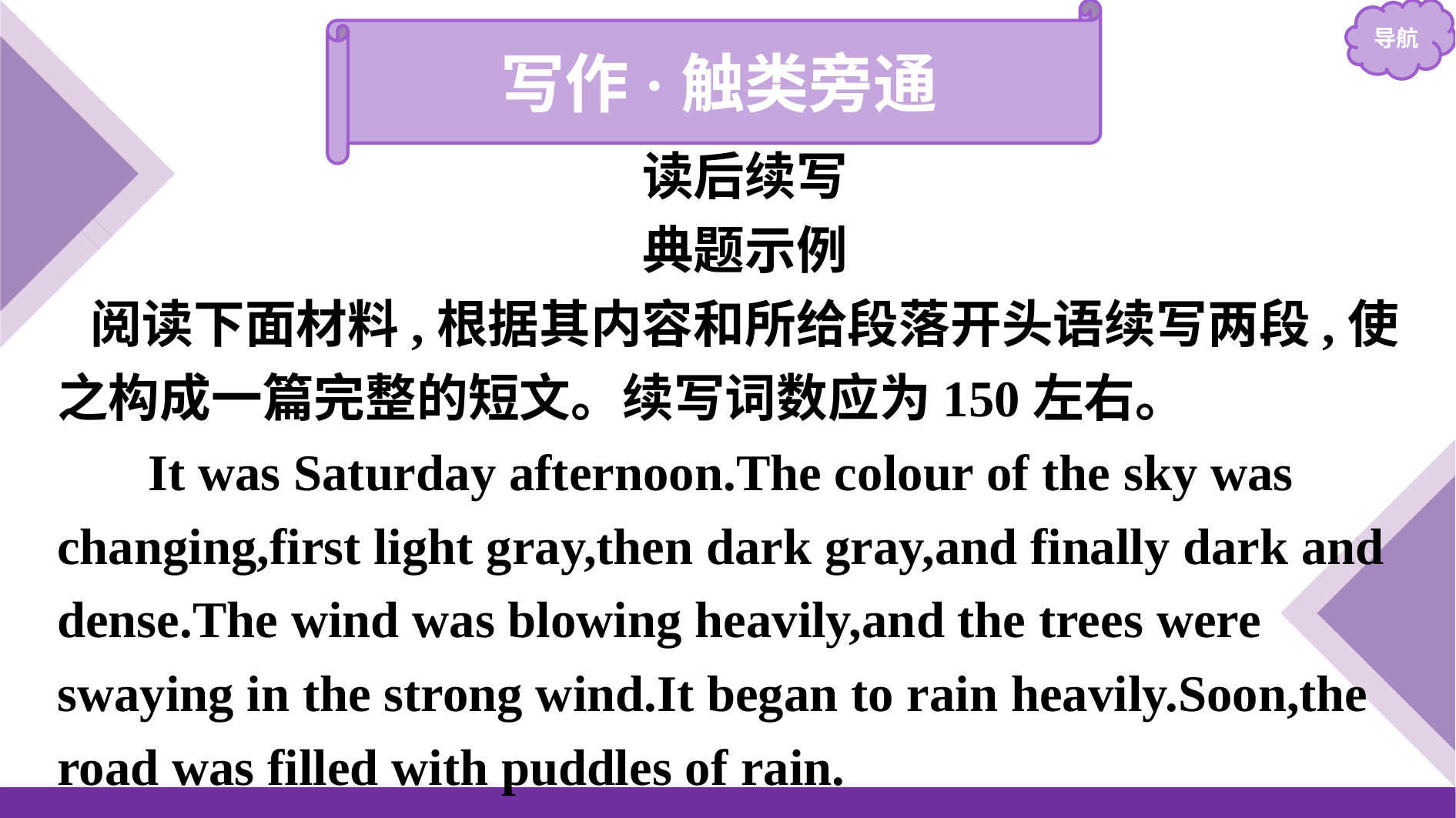

写作·触类旁通
读后续写
典题示例
阅读下面材料,根据其内容和所给段落开头语续写两段,使之构成一篇完整的短文。续写词数应为150左右。
It was Saturday afternoon.The colour of the sky was changing,first light gray,then dark gray,and finally dark and dense.The wind was blowing heavily,and the trees were swaying in the strong wind.It began to rain heavily.Soon,the road was filled with puddles of rain.